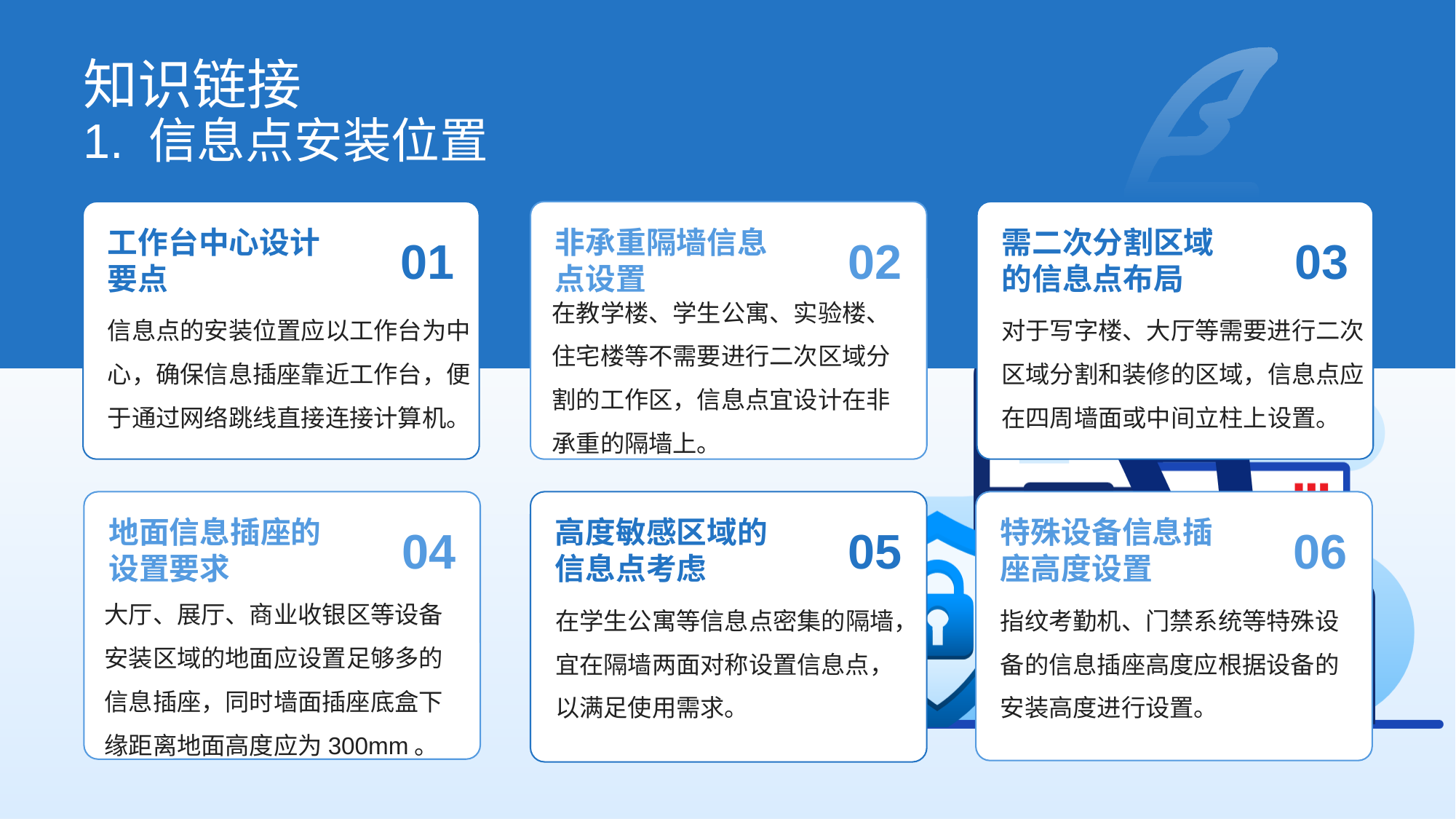

# 知识链接 1. 信息点安装位置

工作台中心设计要点
01
非承重隔墙信息点设置
02
需二次分割区域的信息点布局
03
在教学楼、学生公寓、实验楼、住宅楼等不需要进行二次区域分割的工作区，信息点宜设计在非承重的隔墙上。
信息点的安装位置应以工作台为中心，确保信息插座靠近工作台，便于通过网络跳线直接连接计算机。
对于写字楼、大厅等需要进行二次区域分割和装修的区域，信息点应在四周墙面或中间立柱上设置。

地面信息插座的设置要求
04
高度敏感区域的信息点考虑
05
特殊设备信息插座高度设置
06
大厅、展厅、商业收银区等设备安装区域的地面应设置足够多的信息插座，同时墙面插座底盒下缘距离地面高度应为300mm。
在学生公寓等信息点密集的隔墙，宜在隔墙两面对称设置信息点，以满足使用需求。
指纹考勤机、门禁系统等特殊设备的信息插座高度应根据设备的安装高度进行设置。